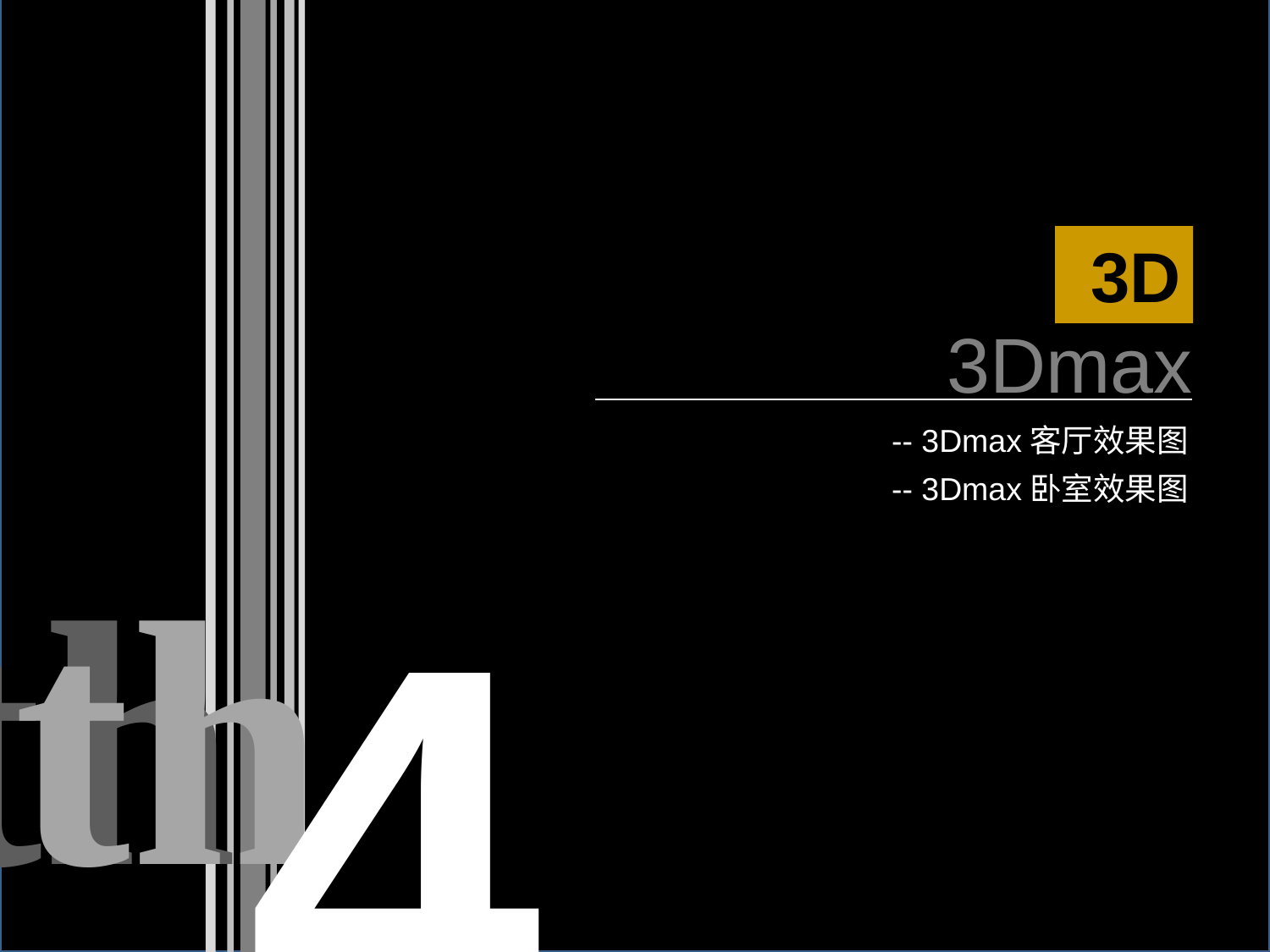

3D
3Dmax
-- 3Dmax客厅效果图
-- 3Dmax卧室效果图
4
th
th